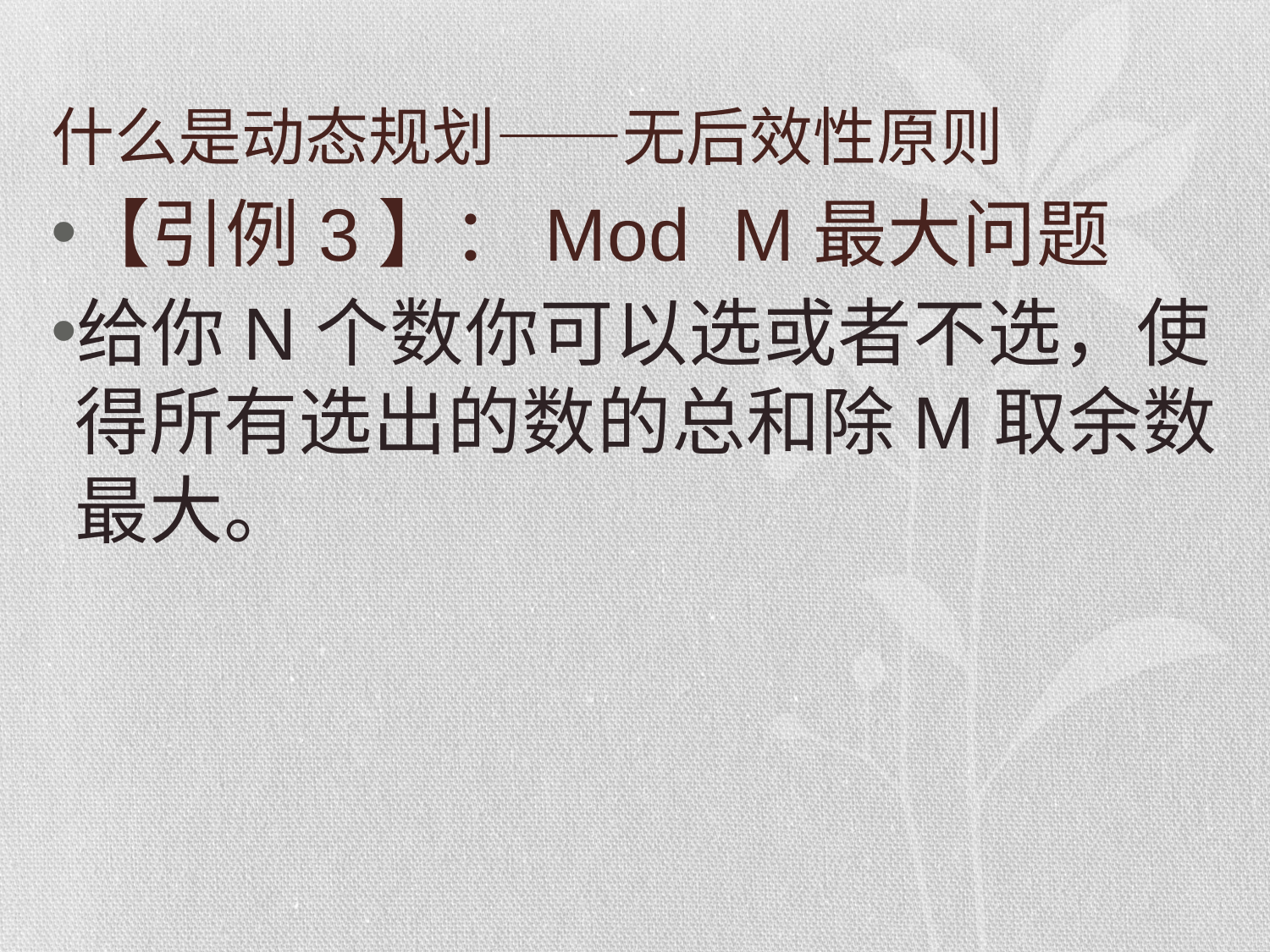

# 什么是动态规划——无后效性原则
【引例3】：Mod  M最大问题
给你N个数你可以选或者不选，使得所有选出的数的总和除M取余数最大。